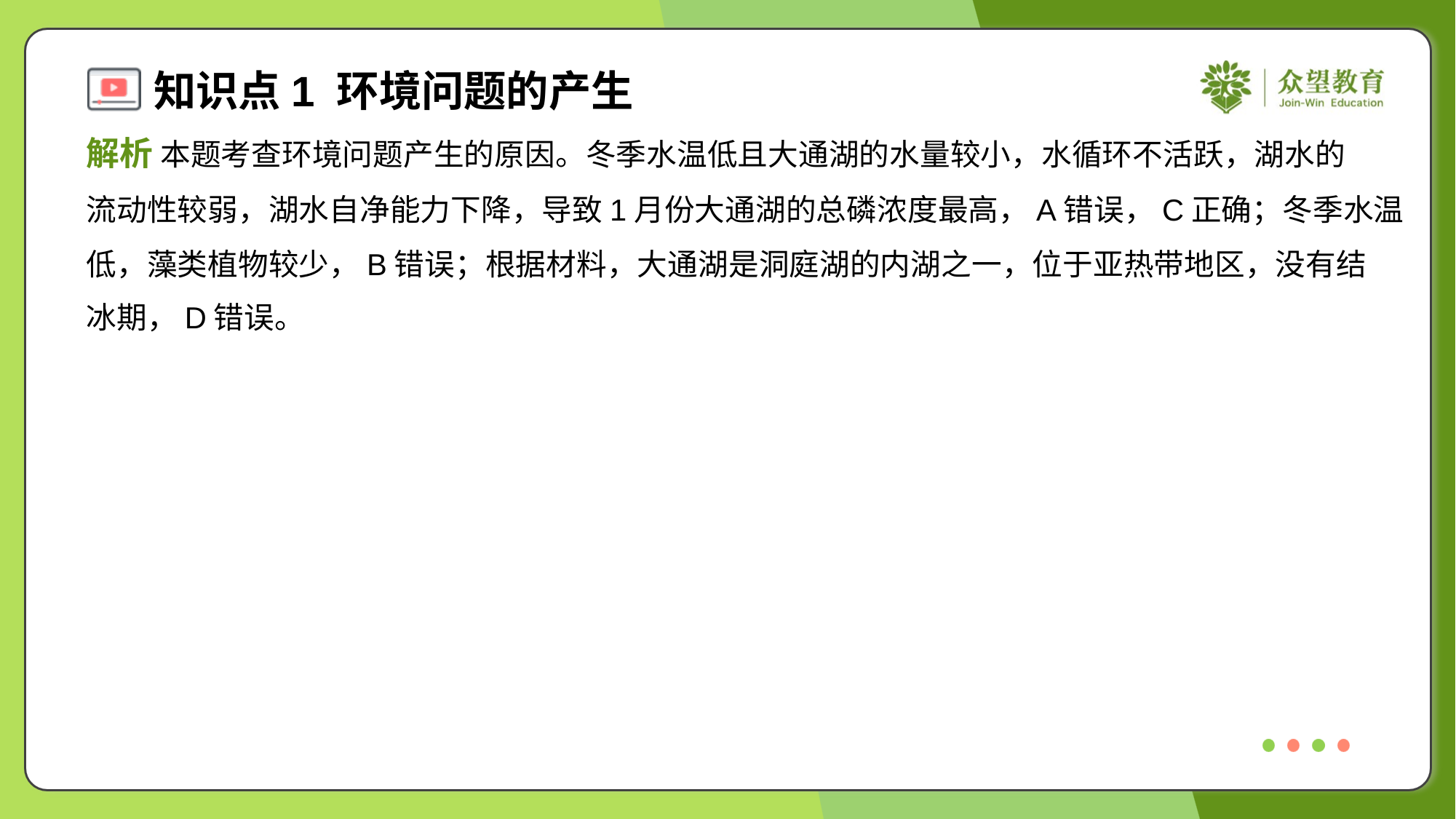

解析 本题考查环境问题产生的原因。冬季水温低且大通湖的水量较小，水循环不活跃，湖水的
流动性较弱，湖水自净能力下降，导致1月份大通湖的总磷浓度最高，A错误，C正确；冬季水温
低，藻类植物较少，B错误；根据材料，大通湖是洞庭湖的内湖之一，位于亚热带地区，没有结
冰期，D错误。